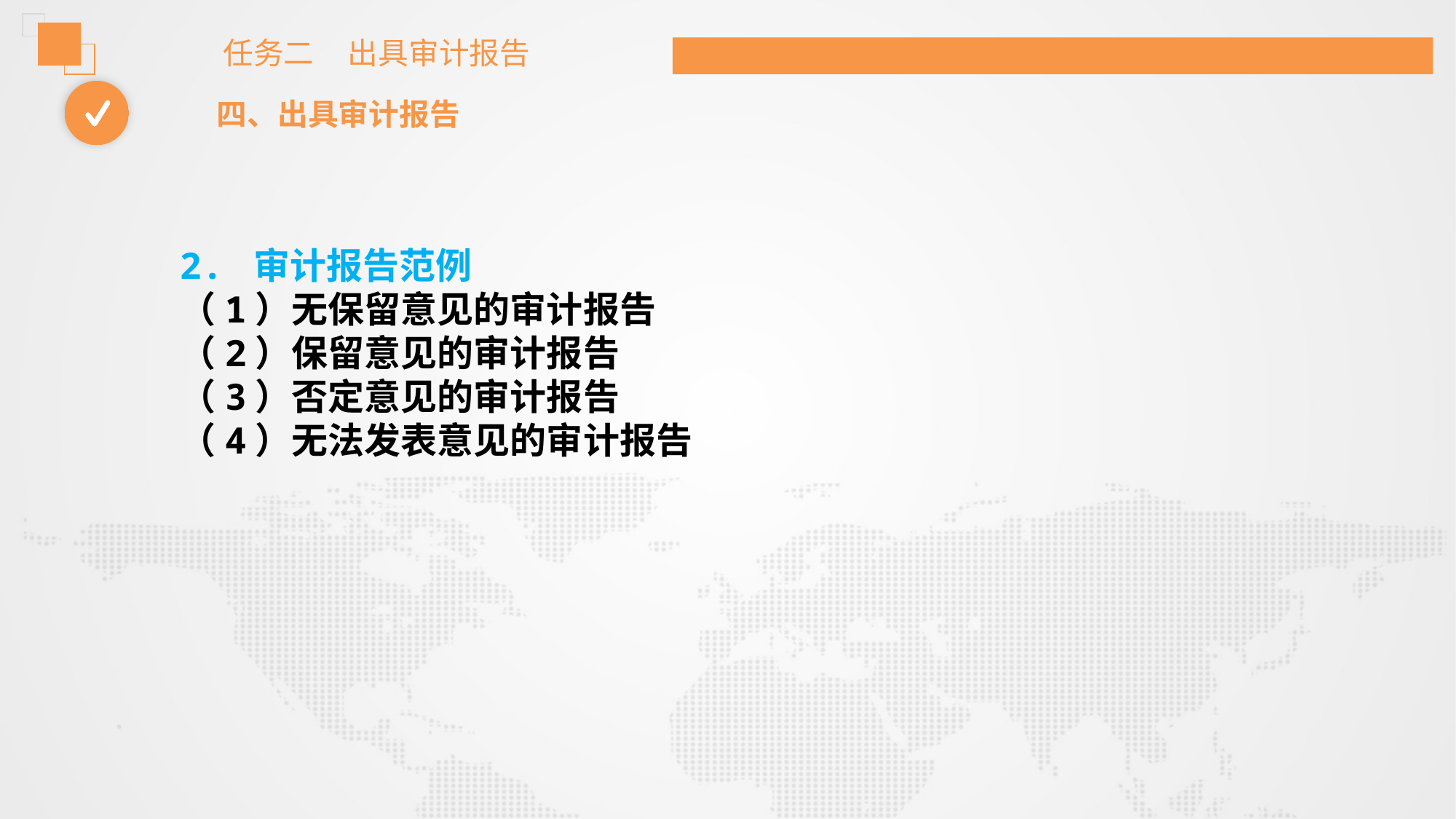

任务二     出具审计报告

四、出具审计报告
2. 审计报告范例
（1）无保留意见的审计报告
（2）保留意见的审计报告
（3）否定意见的审计报告
（4）无法发表意见的审计报告